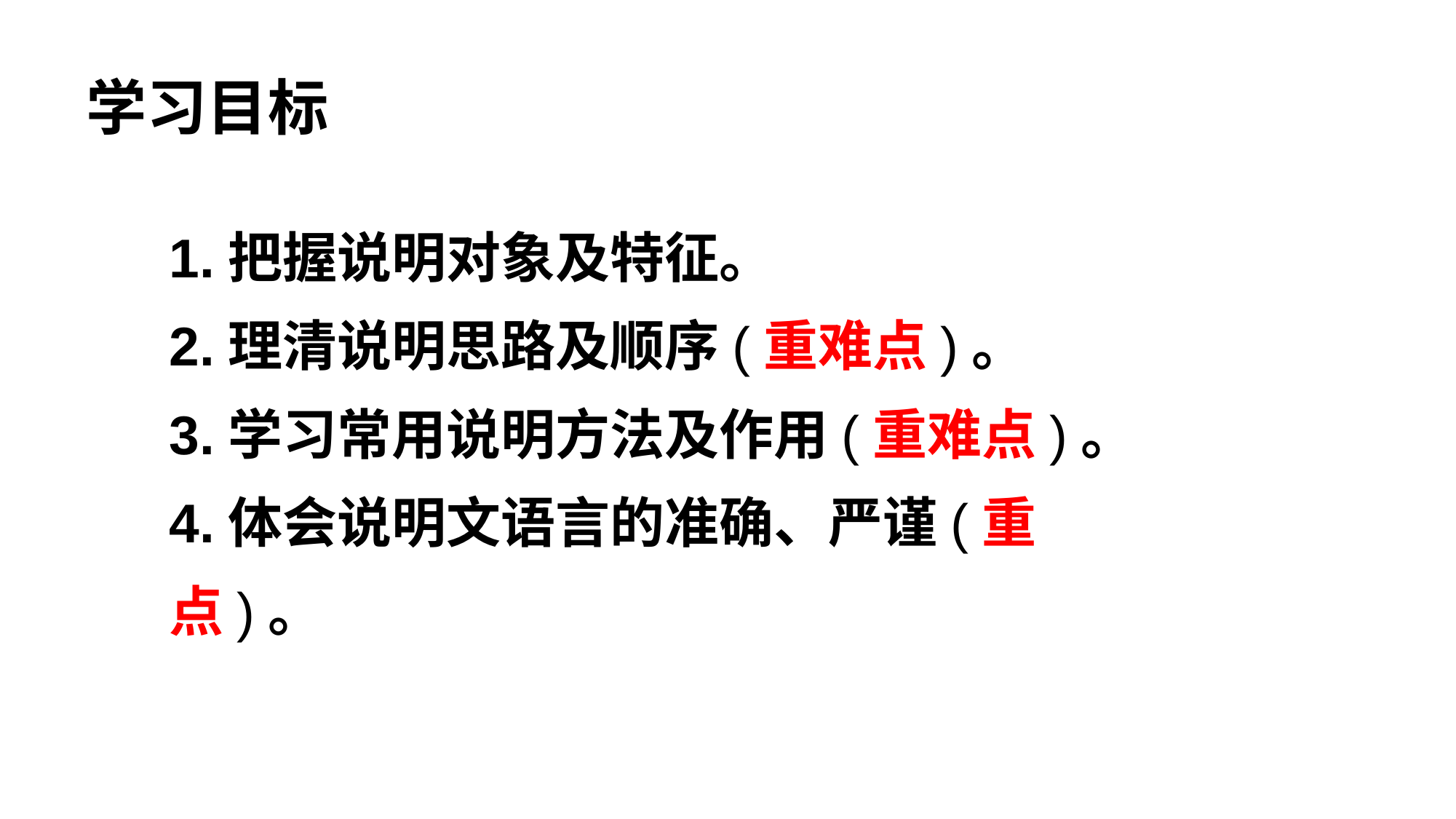

学习目标
1.把握说明对象及特征。
2.理清说明思路及顺序(重难点)。
3.学习常用说明方法及作用(重难点)。
4.体会说明文语言的准确、严谨(重点)。